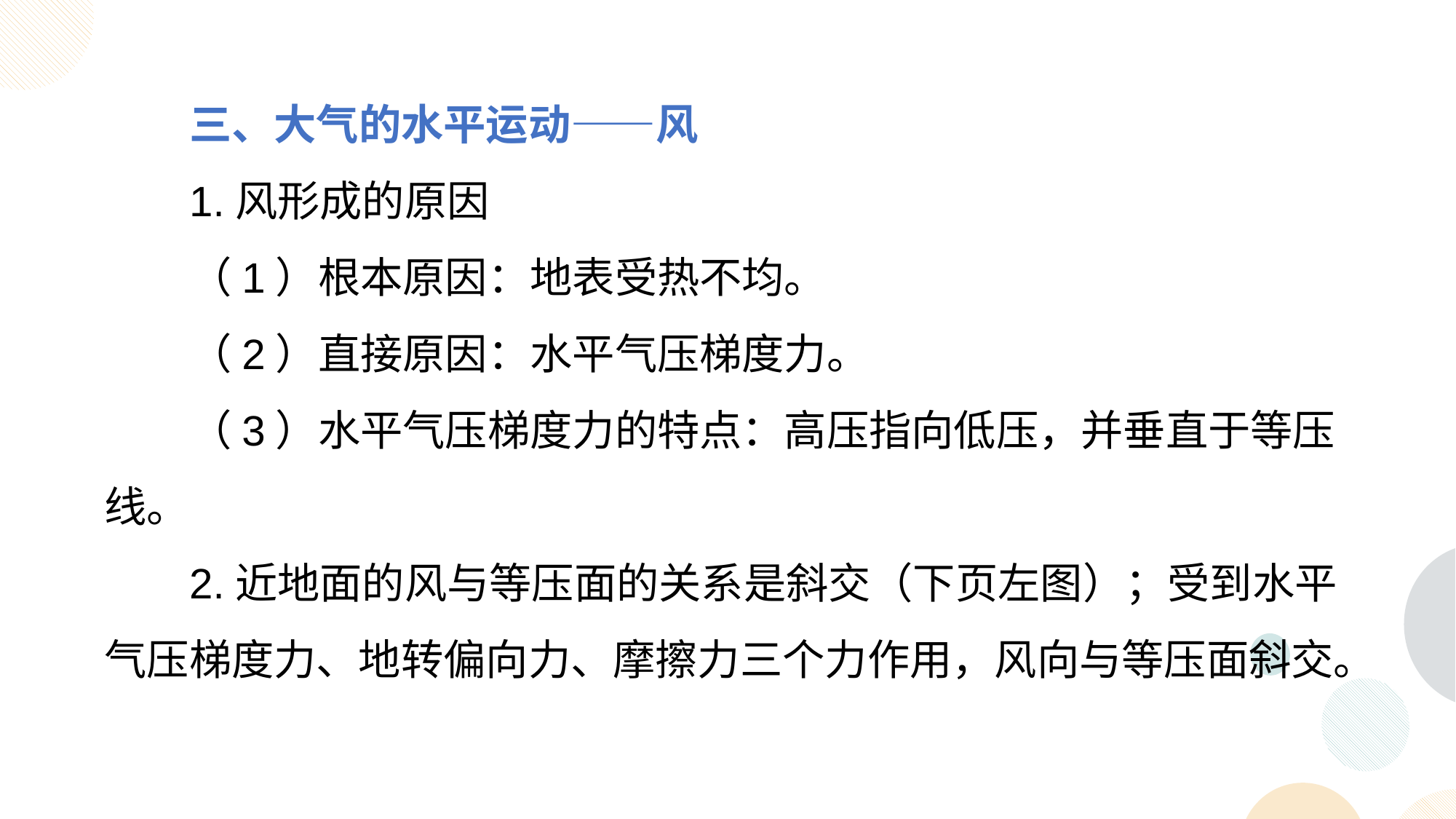

三、大气的水平运动——风
1.风形成的原因
（1）根本原因：地表受热不均。
（2）直接原因：水平气压梯度力。
（3）水平气压梯度力的特点：高压指向低压，并垂直于等压线。
2.近地面的风与等压面的关系是斜交（下页左图）；受到水平气压梯度力、地转偏向力、摩擦力三个力作用，风向与等压面斜交。